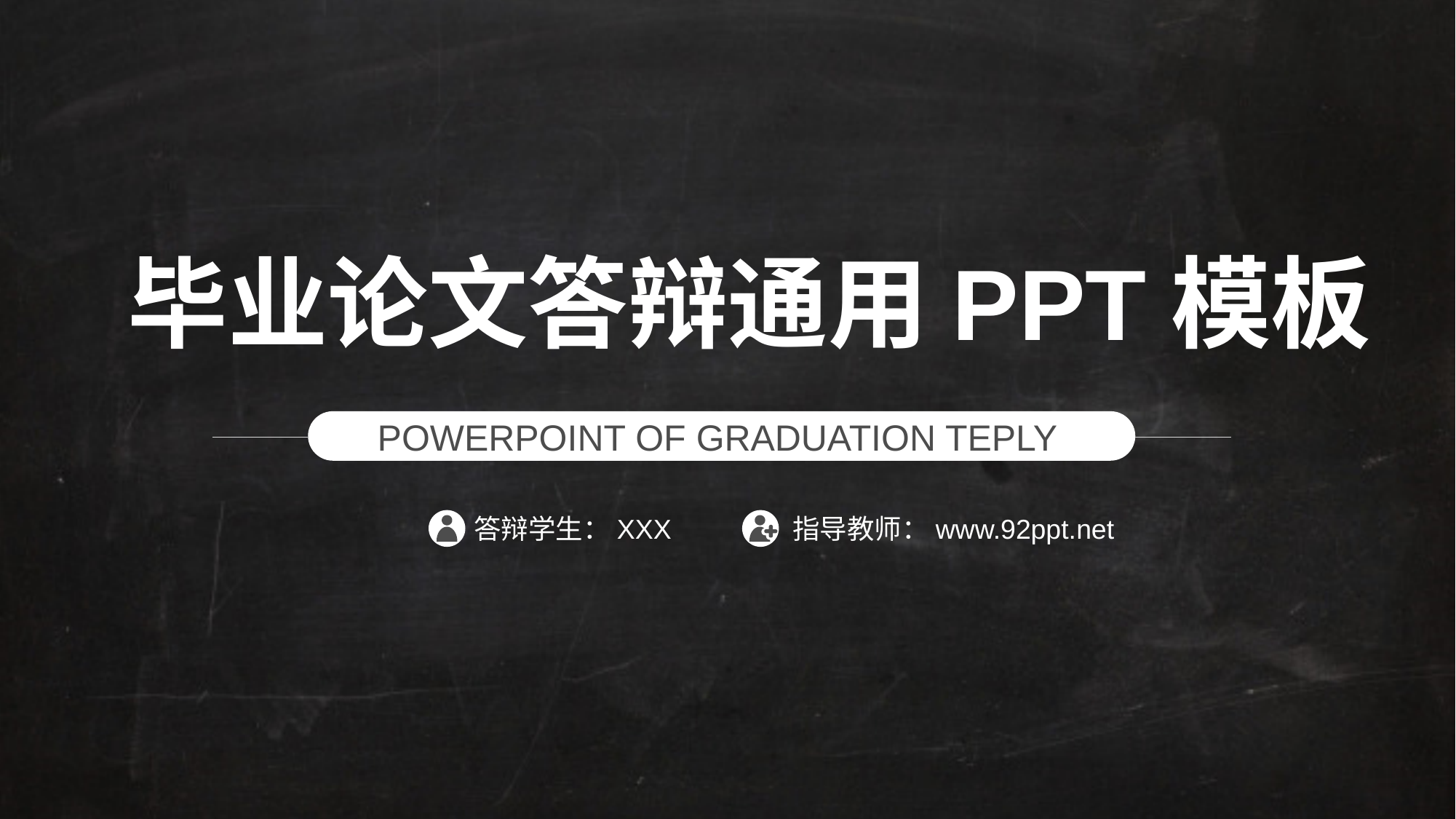

毕业论文答辩通用PPT模板
POWERPOINT OF GRADUATION TEPLY

答辩学生：XXX
指导教师：www.92ppt.net